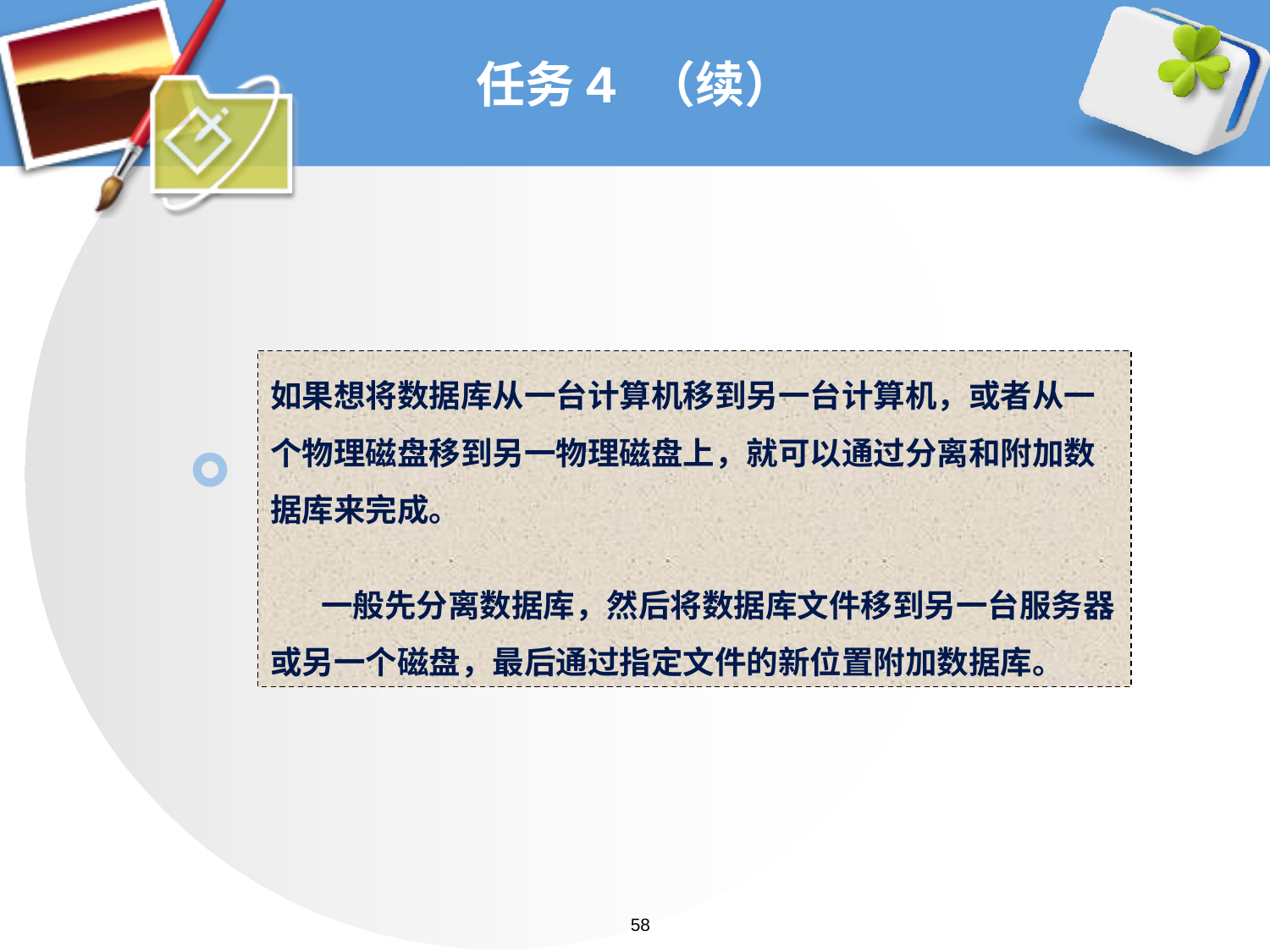

# 任务4  （续）
如果想将数据库从一台计算机移到另一台计算机，或者从一个物理磁盘移到另一物理磁盘上，就可以通过分离和附加数据库来完成。

      一般先分离数据库，然后将数据库文件移到另一台服务器或另一个磁盘，最后通过指定文件的新位置附加数据库。

58